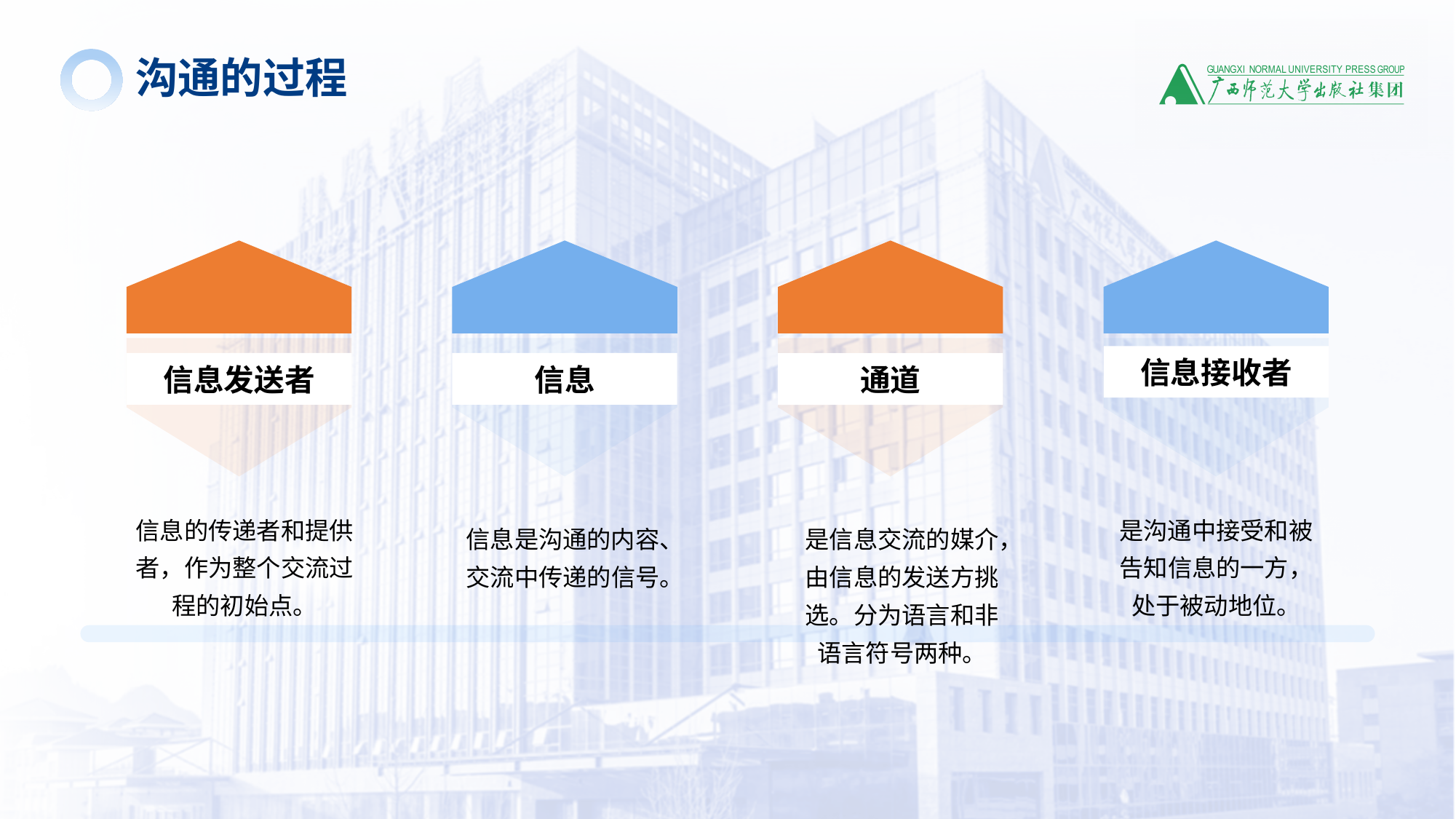

沟通的过程

信息接收者
信息发送者
信息
通道
信息的传递者和提供者，作为整个交流过程的初始点。
是沟通中接受和被告知信息的一方，处于被动地位。
信息是沟通的内容、交流中传递的信号。
是信息交流的媒介，由信息的发送方挑选。分为语言和非语言符号两种。